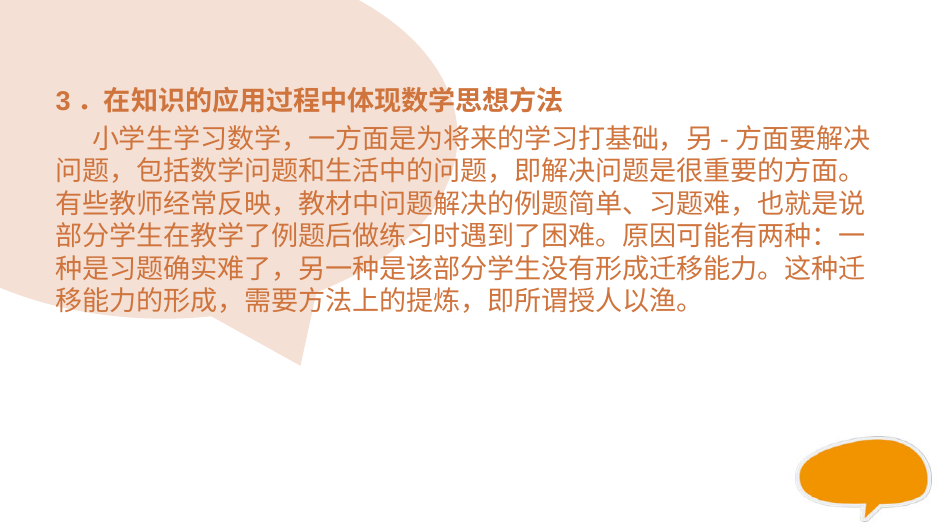

#

3．在知识的应用过程中体现数学思想方法
     小学生学习数学，一方面是为将来的学习打基础，另-方面要解决问题，包括数学问题和生活中的问题，即解决问题是很重要的方面。有些教师经常反映，教材中问题解决的例题简单、习题难，也就是说部分学生在教学了例题后做练习时遇到了困难。原因可能有两种：一种是习题确实难了，另一种是该部分学生没有形成迁移能力。这种迁移能力的形成，需要方法上的提炼，即所谓授人以渔。